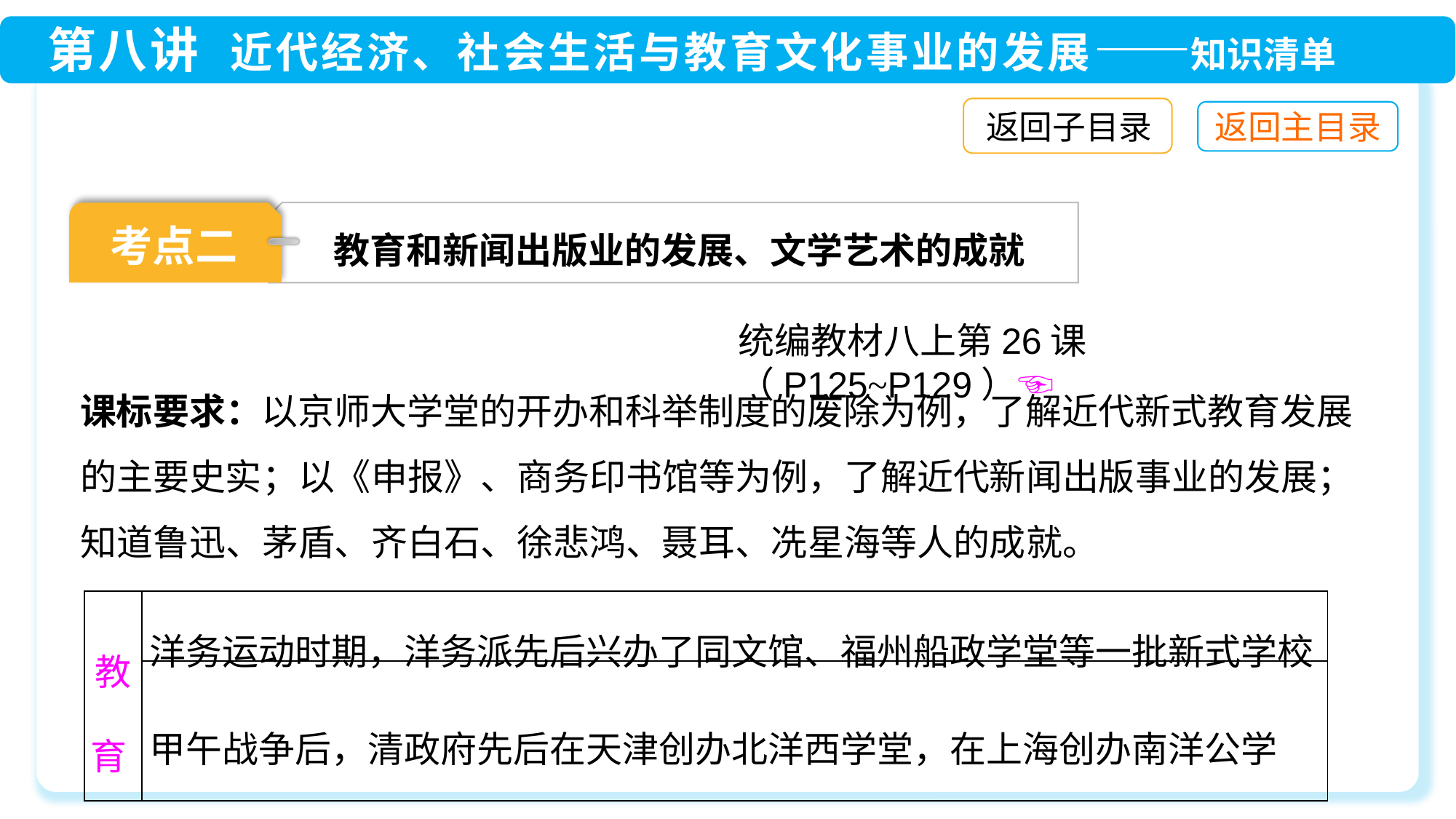

返回子目录

教育和新闻出版业的发展、文学艺术的成就

考点二

统编教材八上第26课（P125~P129）☜
课标要求：以京师大学堂的开办和科举制度的废除为例，了解近代新式教育发展的主要史实；以《申报》、商务印书馆等为例，了解近代新闻出版事业的发展；知道鲁迅、茅盾、齐白石、徐悲鸿、聂耳、冼星海等人的成就。
| 教育 | 洋务运动时期，洋务派先后兴办了同文馆、福州船政学堂等一批新式学校 |
| --- | --- |
|  | 甲午战争后，清政府先后在天津创办北洋西学堂，在上海创办南洋公学 |